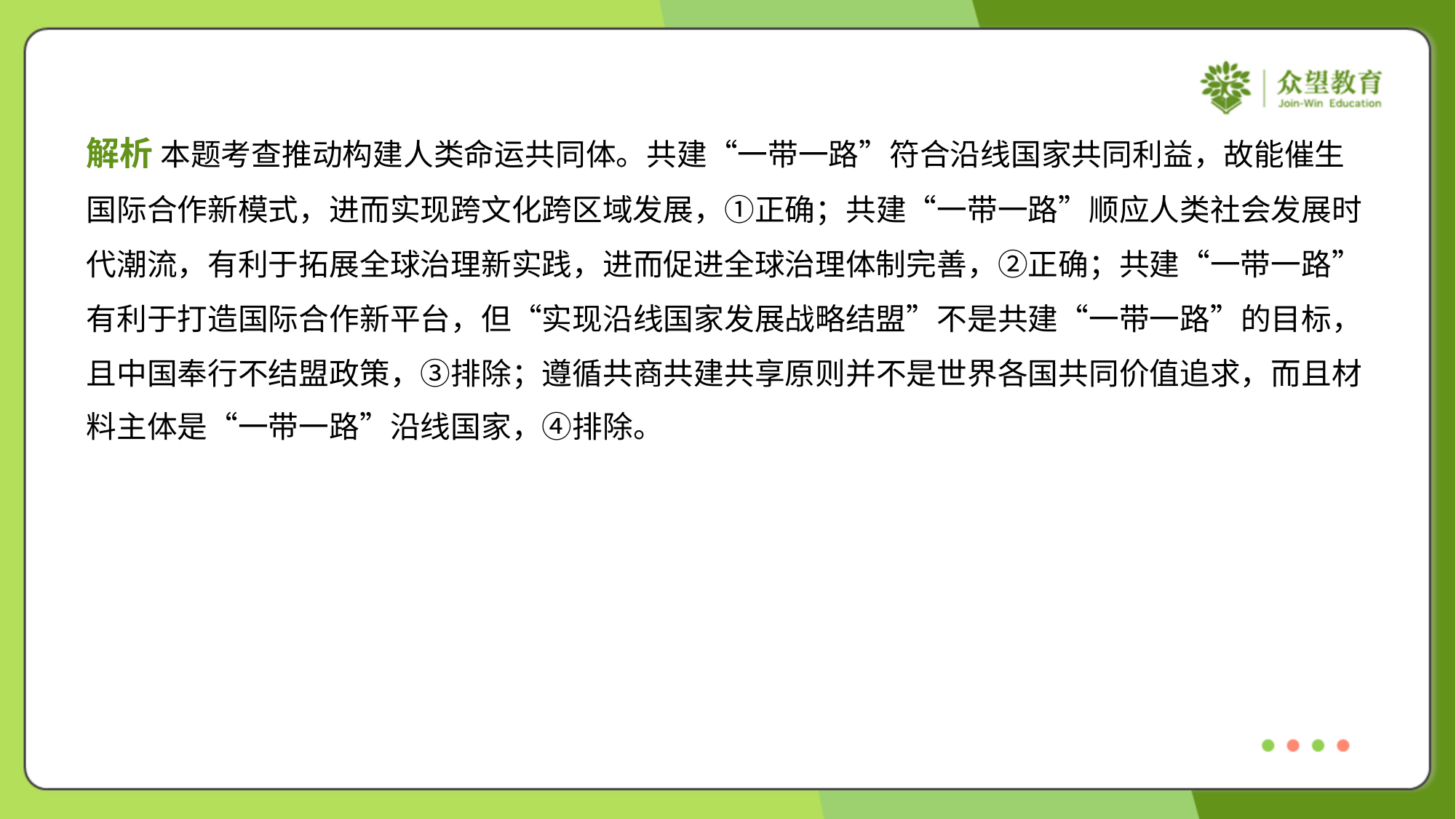

解析 本题考查推动构建人类命运共同体。共建“一带一路”符合沿线国家共同利益，故能催生
国际合作新模式，进而实现跨文化跨区域发展，①正确；共建“一带一路”顺应人类社会发展时
代潮流，有利于拓展全球治理新实践，进而促进全球治理体制完善，②正确；共建“一带一路”
有利于打造国际合作新平台，但“实现沿线国家发展战略结盟”不是共建“一带一路”的目标，
且中国奉行不结盟政策，③排除；遵循共商共建共享原则并不是世界各国共同价值追求，而且材
料主体是“一带一路”沿线国家，④排除。